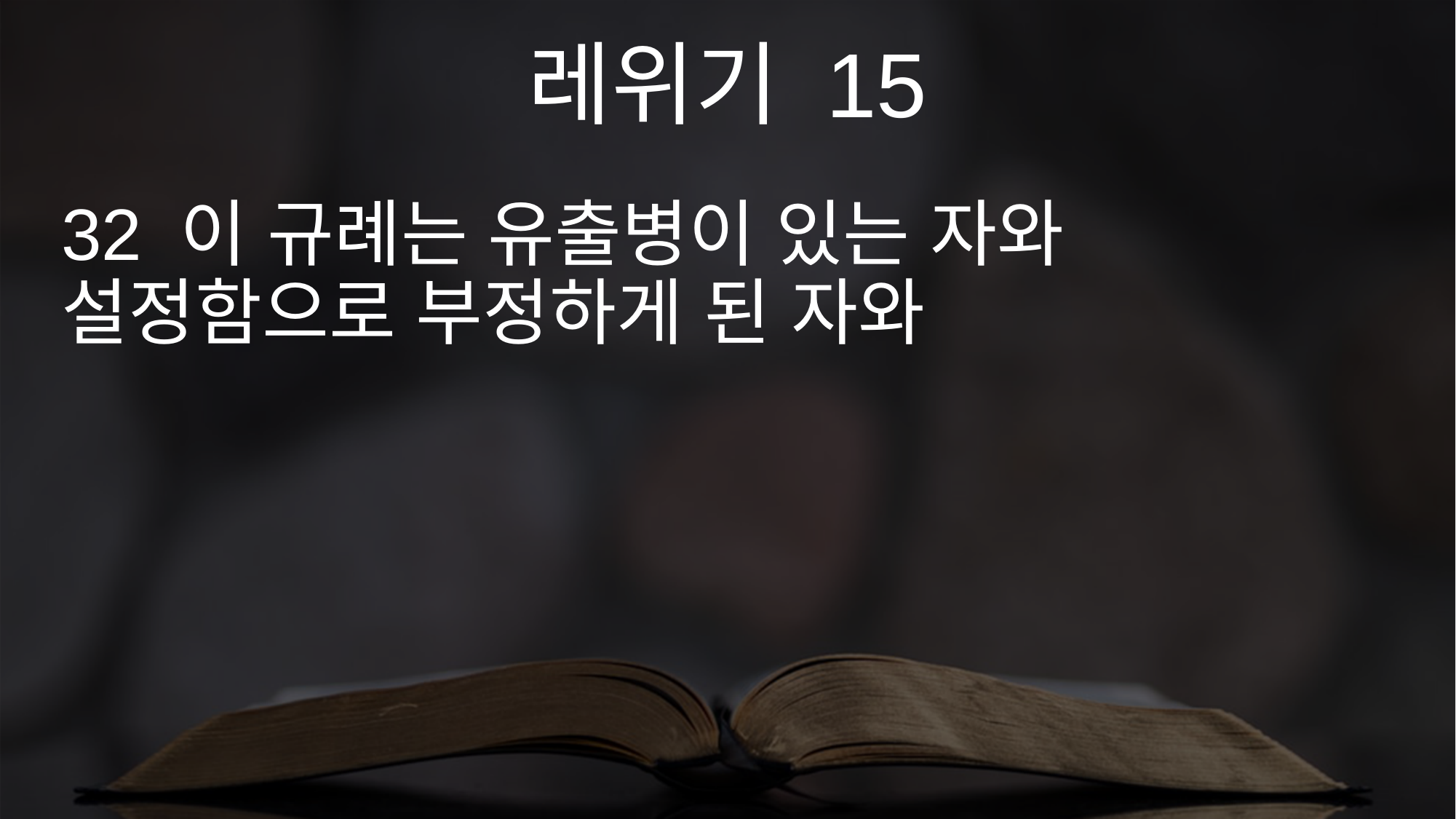

레위기 15
32 이 규례는 유출병이 있는 자와 설정함으로 부정하게 된 자와